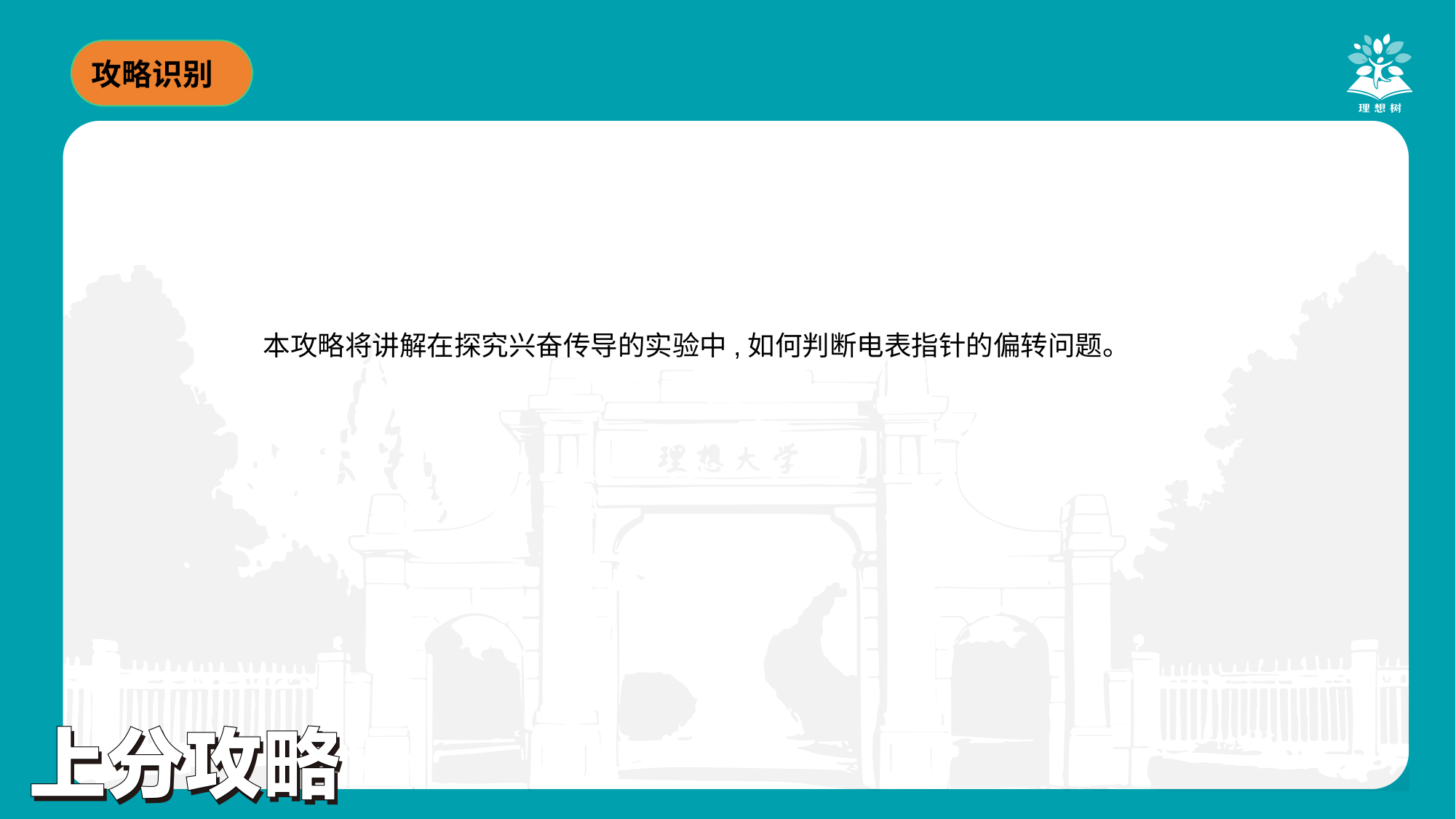

攻略识别
本攻略将讲解在探究兴奋传导的实验中,如何判断电表指针的偏转问题。